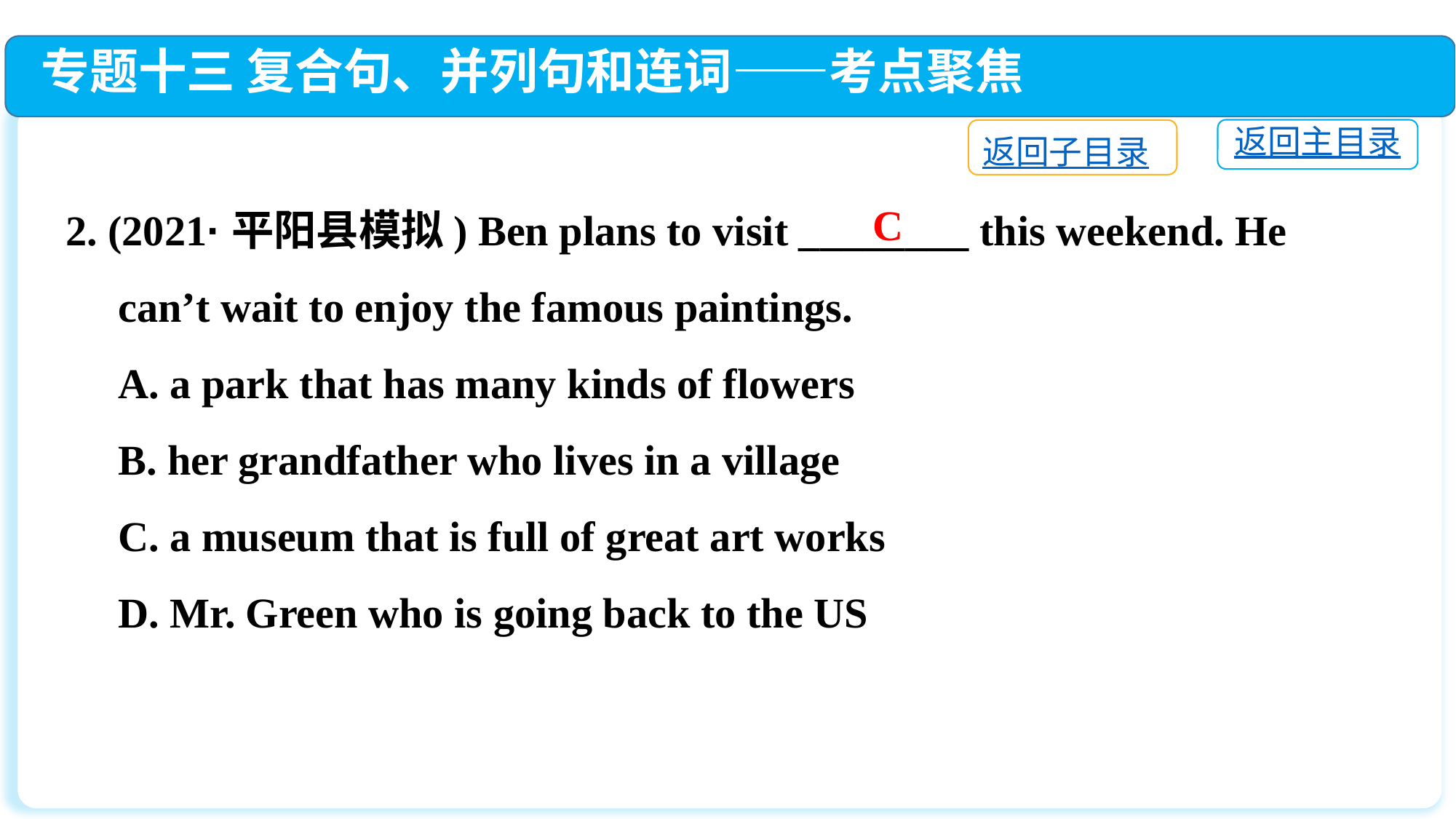

专题十三 复合句、并列句和连词——考点聚焦

返回主目录

返回子目录
2. (2021·平阳县模拟) Ben plans to visit ________ this weekend. He
     can’t wait to enjoy the famous paintings.
     A. a park that has many kinds of flowers
     B. her grandfather who lives in a village
     C. a museum that is full of great art works
     D. Mr. Green who is going back to the US
C